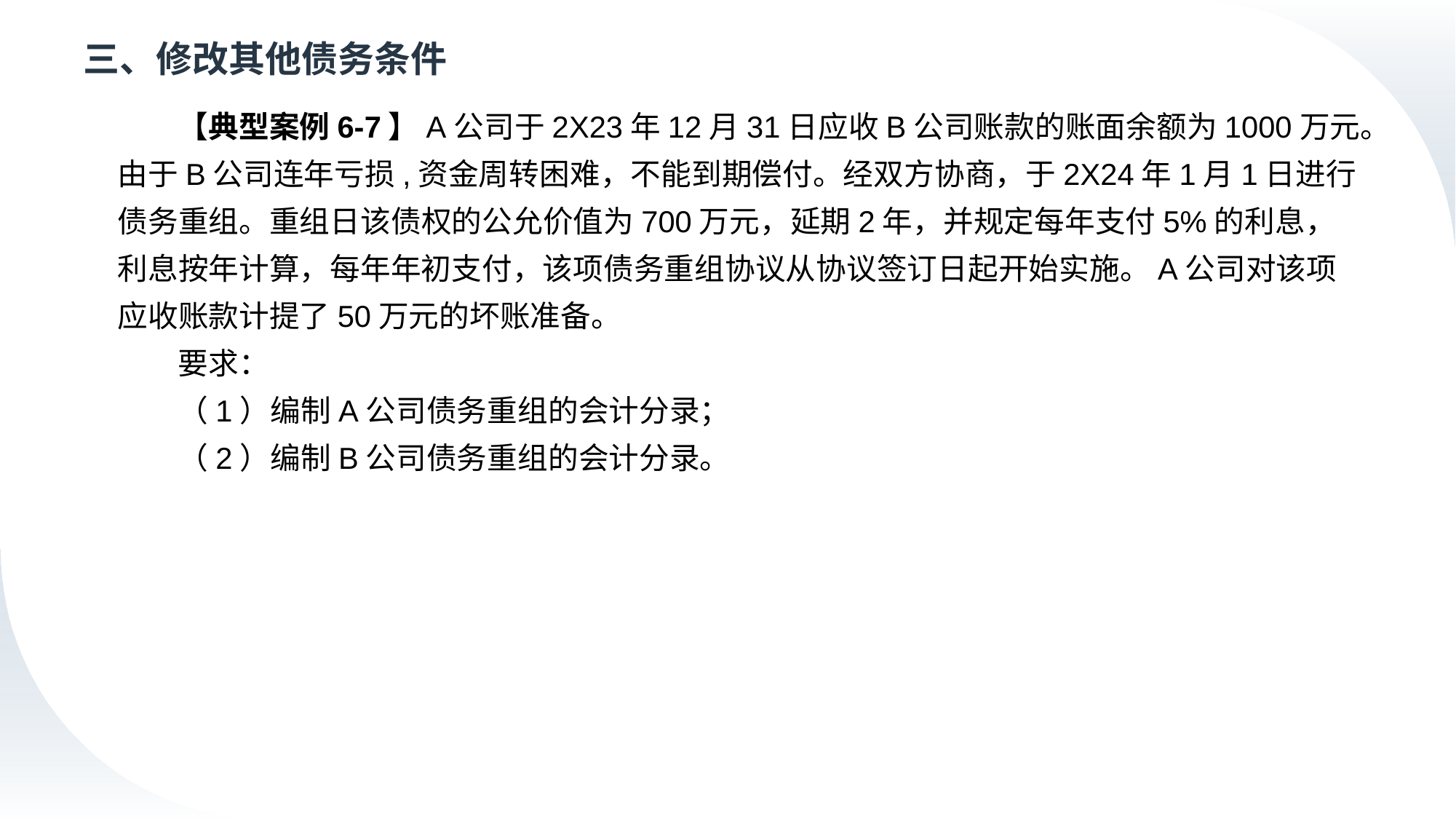

# 三、修改其他债务条件
【典型案例6-7】A公司于2X23年12月31日应收B公司账款的账面余额为1000万元。由于B公司连年亏损,资金周转困难，不能到期偿付。经双方协商，于2X24年1月1日进行债务重组。重组日该债权的公允价值为700万元，延期2年，并规定每年支付5%的利息，利息按年计算，每年年初支付，该项债务重组协议从协议签订日起开始实施。A公司对该项应收账款计提了50万元的坏账准备。
要求：
（1）编制A公司债务重组的会计分录；
（2）编制B公司债务重组的会计分录。